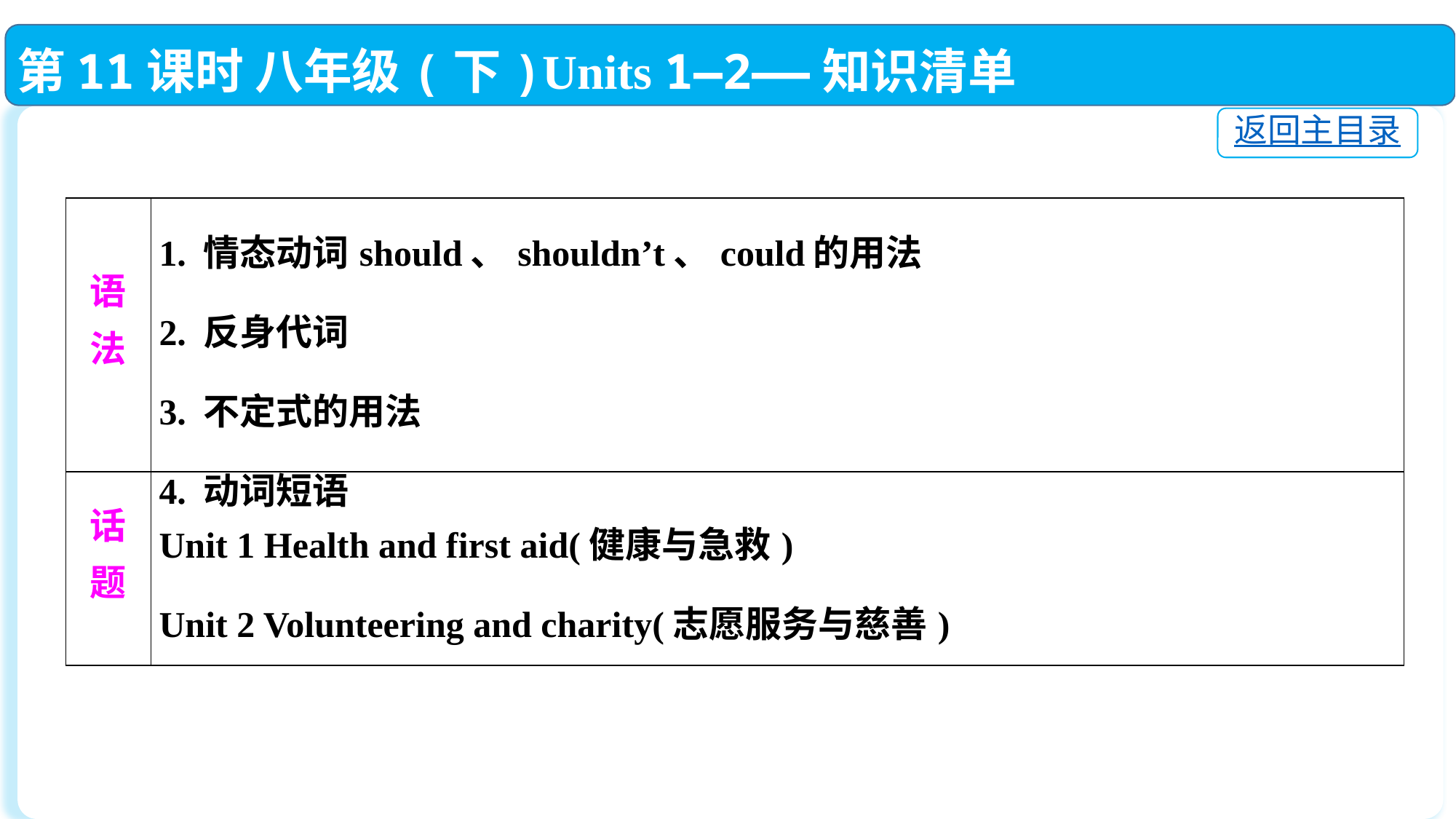

第11课时 八年级(下)Units 1—2——知识清单

返回主目录
| 语 法 | 1. 情态动词should、shouldn’t、could的用法 2. 反身代词 3. 不定式的用法 4. 动词短语 |
| --- | --- |
| 话 题 | Unit 1 Health and first aid(健康与急救) Unit 2 Volunteering and charity(志愿服务与慈善) |
| --- | --- |